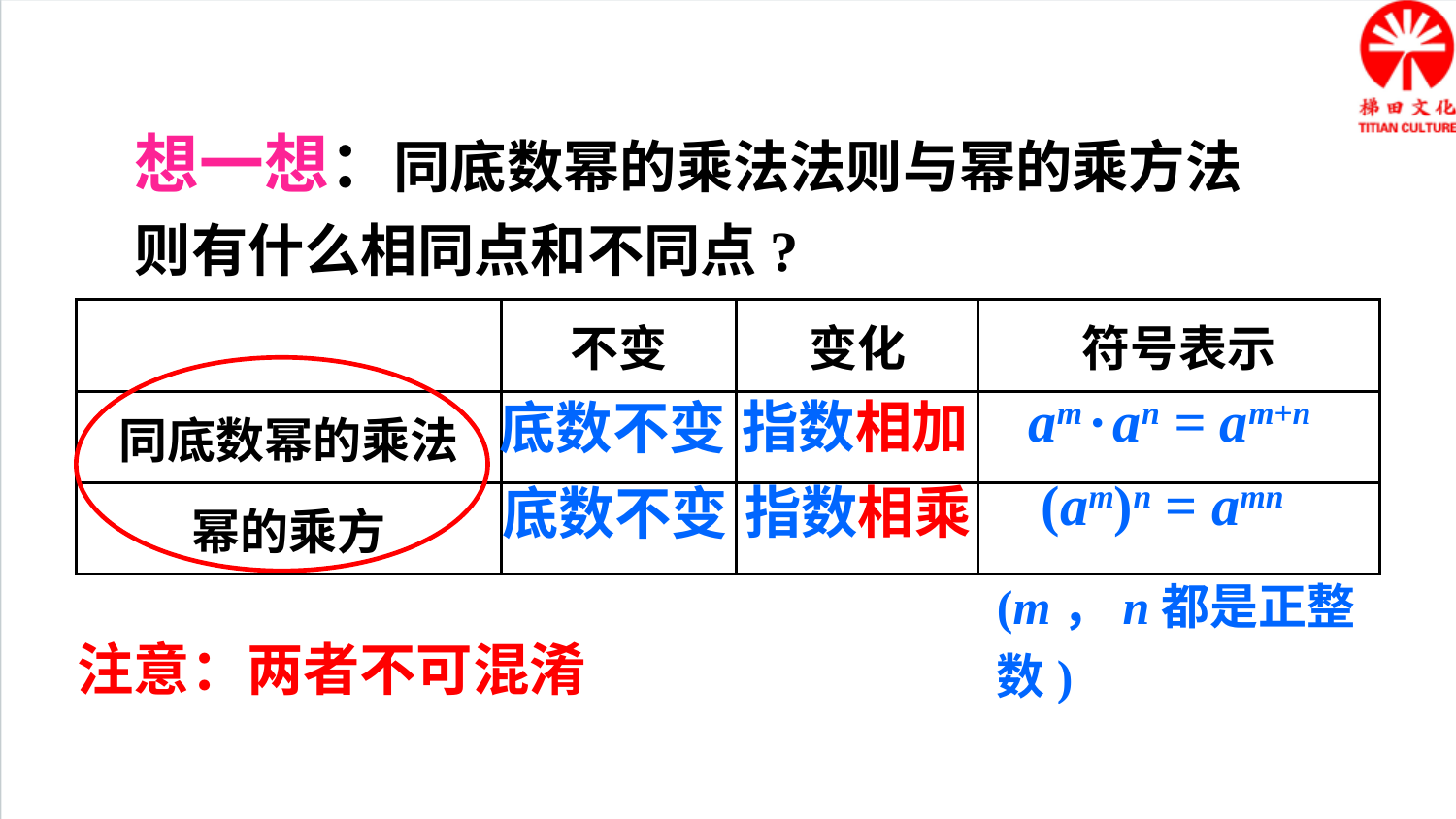

想一想：同底数幂的乘法法则与幂的乘方法则有什么相同点和不同点?
|  | 不变 | 变化 | 符号表示 |
| --- | --- | --- | --- |
| 同底数幂的乘法 |  |  |  |
| 幂的乘方 |  |  |  |

指数相加
底数不变
am · an = am+n
指数相乘
底数不变
(am)n = amn
(m，n都是正整数)
注意：两者不可混淆